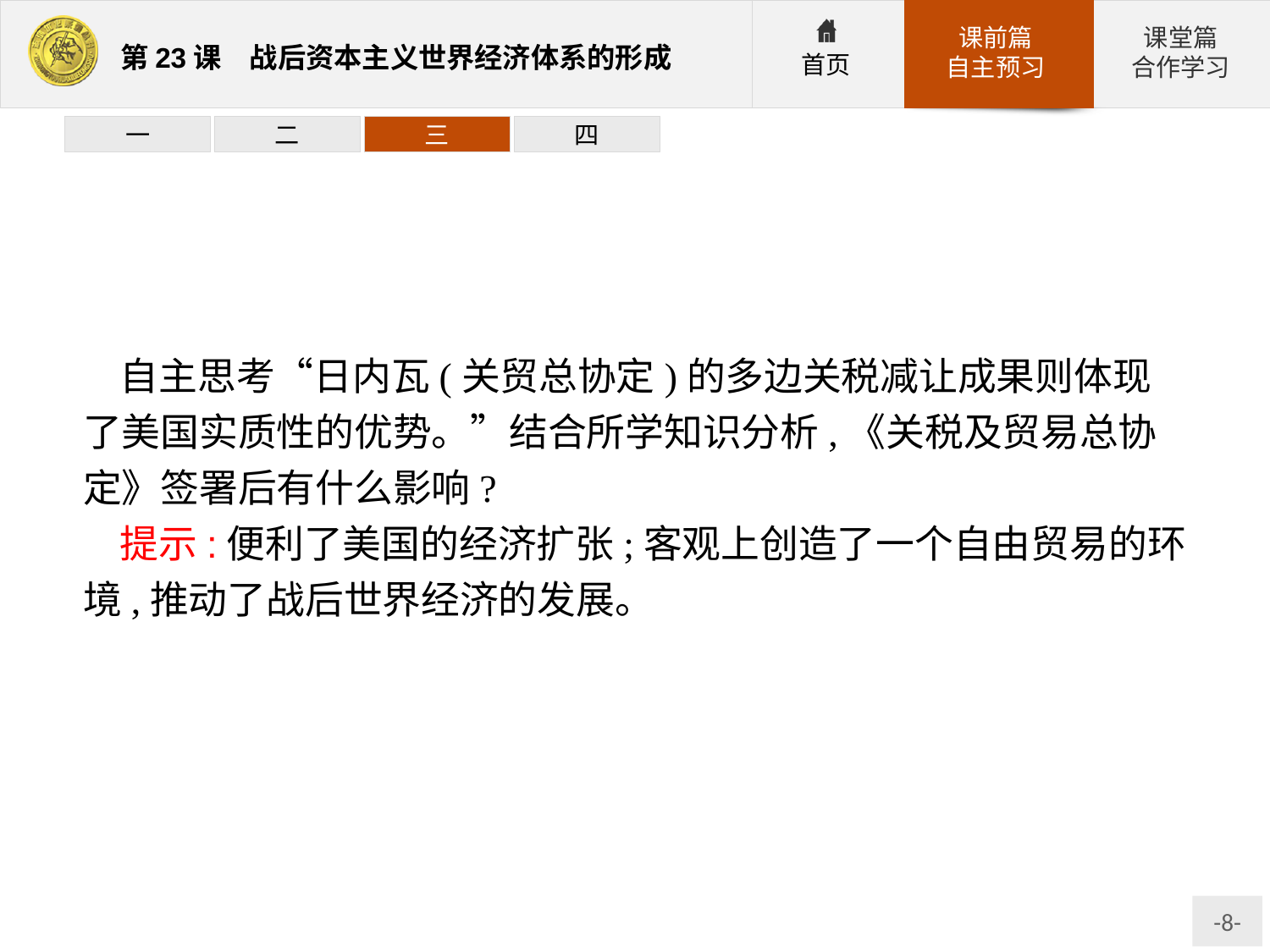

一
二
三
四
自主思考“日内瓦(关贸总协定)的多边关税减让成果则体现了美国实质性的优势。”结合所学知识分析,《关税及贸易总协定》签署后有什么影响?
提示:便利了美国的经济扩张;客观上创造了一个自由贸易的环境,推动了战后世界经济的发展。